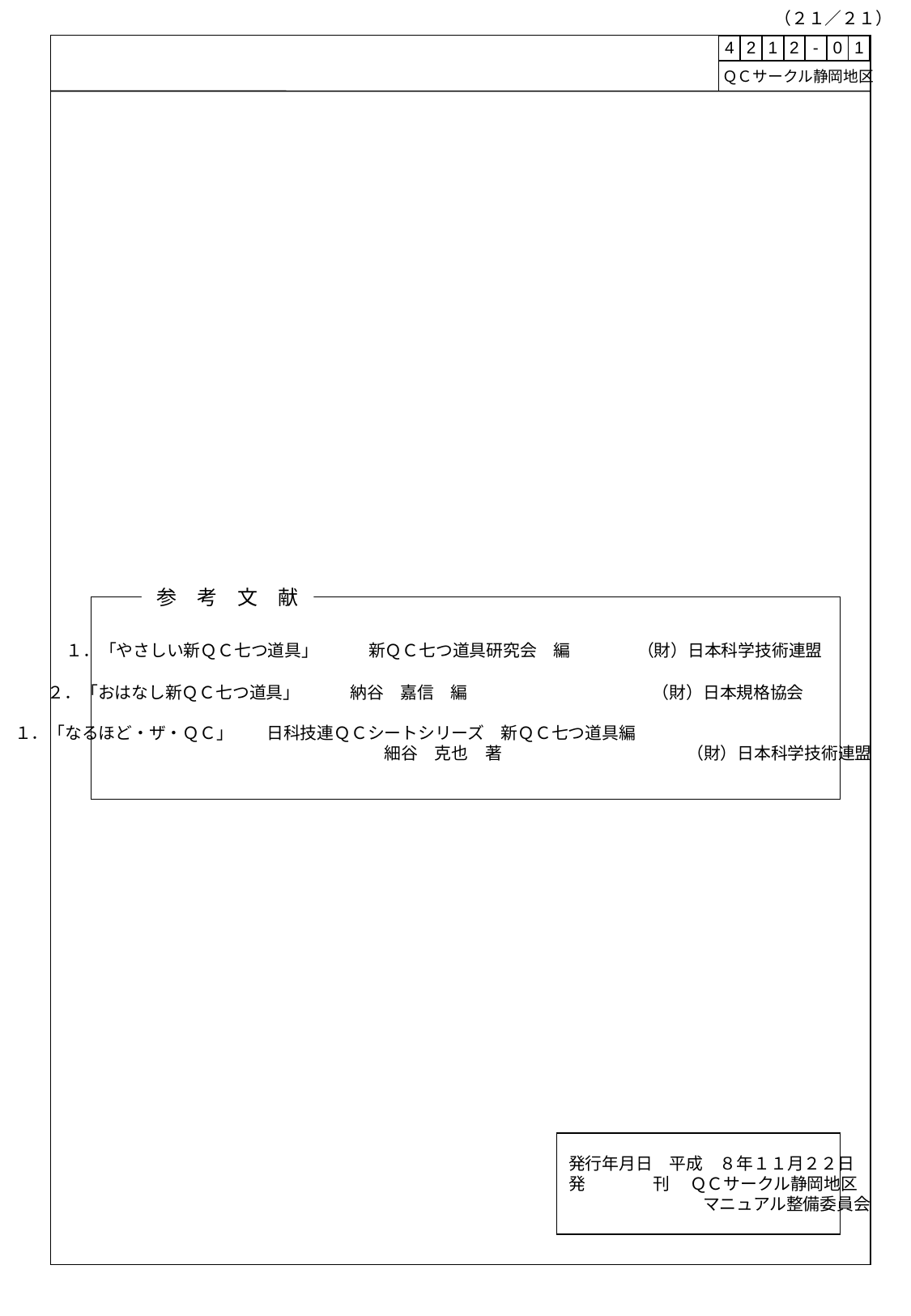

（２１／２１）

| 4 | 2 | 1 | 2 | - | 0 | 1 |
| --- | --- | --- | --- | --- | --- | --- |
 ＱＣサークル静岡地区

参　考　文　献

１．「やさしい新ＱＣ七つ道具」　　　新ＱＣ七つ道具研究会　編　　　　（財）日本科学技術連盟
２．「おはなし新ＱＣ七つ道具」　　　納谷　嘉信　編　　　　　　　　　　　（財）日本規格協会
１．「なるほど・ザ・ＱＣ」　　日科技連ＱＣシートシリーズ　新ＱＣ七つ道具編
　　　　　　　　　　　　　　　　　　　　　　細谷　克也　著　　　　　　　　　　　（財）日本科学技術連盟
発行年月日　平成　８年１１月２２日
発　　　　刊　 ＱＣサークル静岡地区
　　　　　　　　マニュアル整備委員会